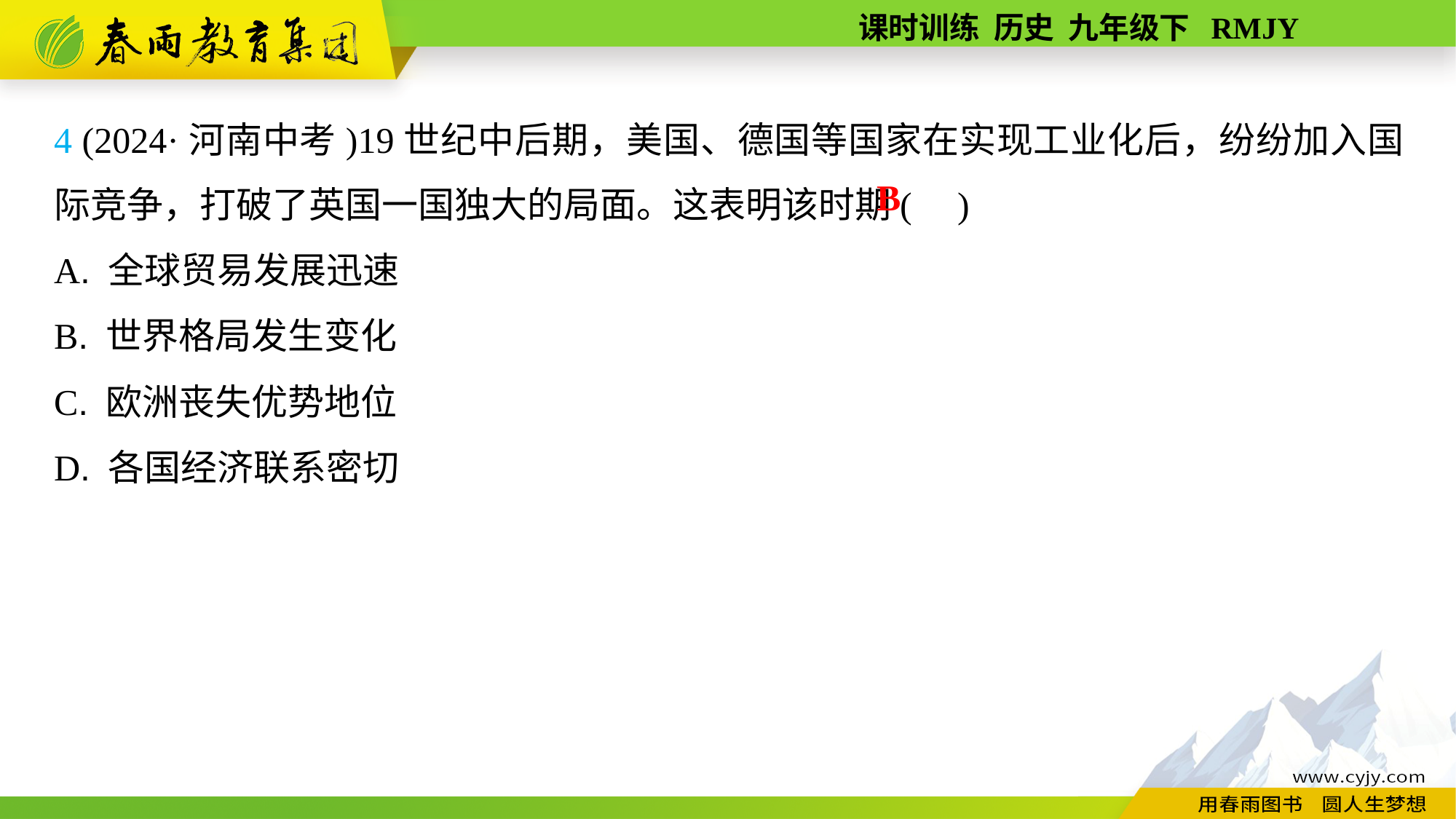

4 (2024·河南中考)19世纪中后期，美国、德国等国家在实现工业化后，纷纷加入国际竞争，打破了英国一国独大的局面。这表明该时期(     )
A. 全球贸易发展迅速
B. 世界格局发生变化
C. 欧洲丧失优势地位
D. 各国经济联系密切
B